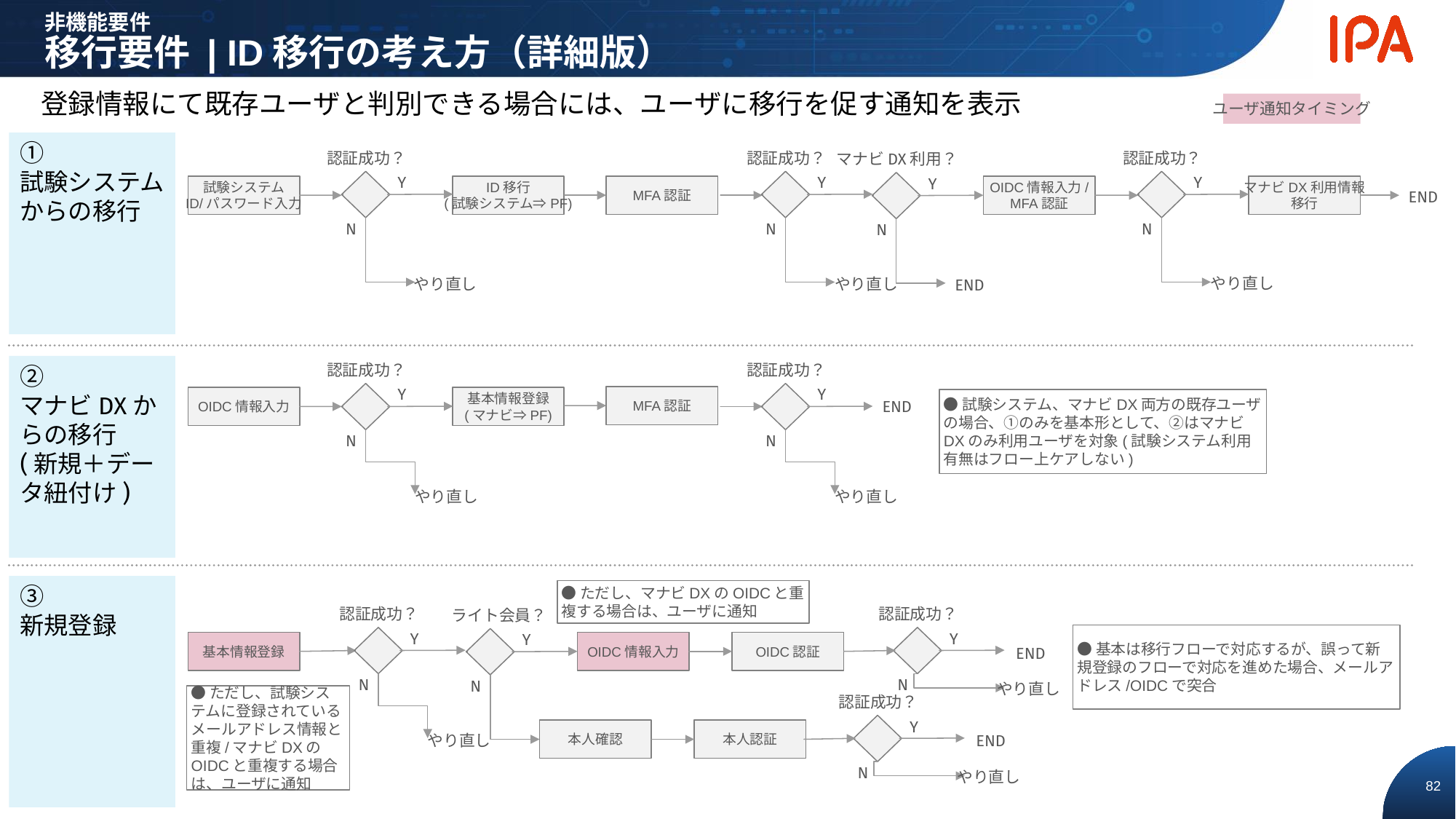

非機能要件
移行要件 | ID移行の考え方（詳細版）
登録情報にて既存ユーザと判別できる場合には、ユーザに移行を促す通知を表示
ユーザ通知タイミング
①
試験システムからの移行
認証成功？

Y
N
認証成功？

Y
N
認証成功？

Y
N
マナビDX利用？

Y
N
MFA認証
試験システム
ID/パスワード入力
ID移行
(試験システム⇒PF)
OIDC情報入力/
MFA認証
マナビDX利用情報
移行
END
やり直し
やり直し
やり直し
END
②
マナビDXからの移行
(新規＋データ紐付け)
認証成功？

Y
N
やり直し
認証成功？

Y
N
やり直し
MFA認証
OIDC情報入力
基本情報登録
(マナビ⇒PF)
●試験システム、マナビDX両方の既存ユーザの場合、①のみを基本形として、②はマナビDXのみ利用ユーザを対象(試験システム利用有無はフロー上ケアしない)
END
③
新規登録
●ただし、マナビDXのOIDCと重複する場合は、ユーザに通知
認証成功？

Y
N
やり直し
認証成功？
ライト会員？
●基本は移行フローで対応するが、誤って新規登録のフローで対応を進めた場合、メールアドレス/OIDCで突合

Y
Y
基本情報登録
OIDC情報入力
OIDC認証
END
N
N
やり直し
●ただし、試験システムに登録されているメールアドレス情報と重複/マナビDXのOIDCと重複する場合は、ユーザに通知
認証成功？

Y
本人確認
本人認証
END
N
やり直し